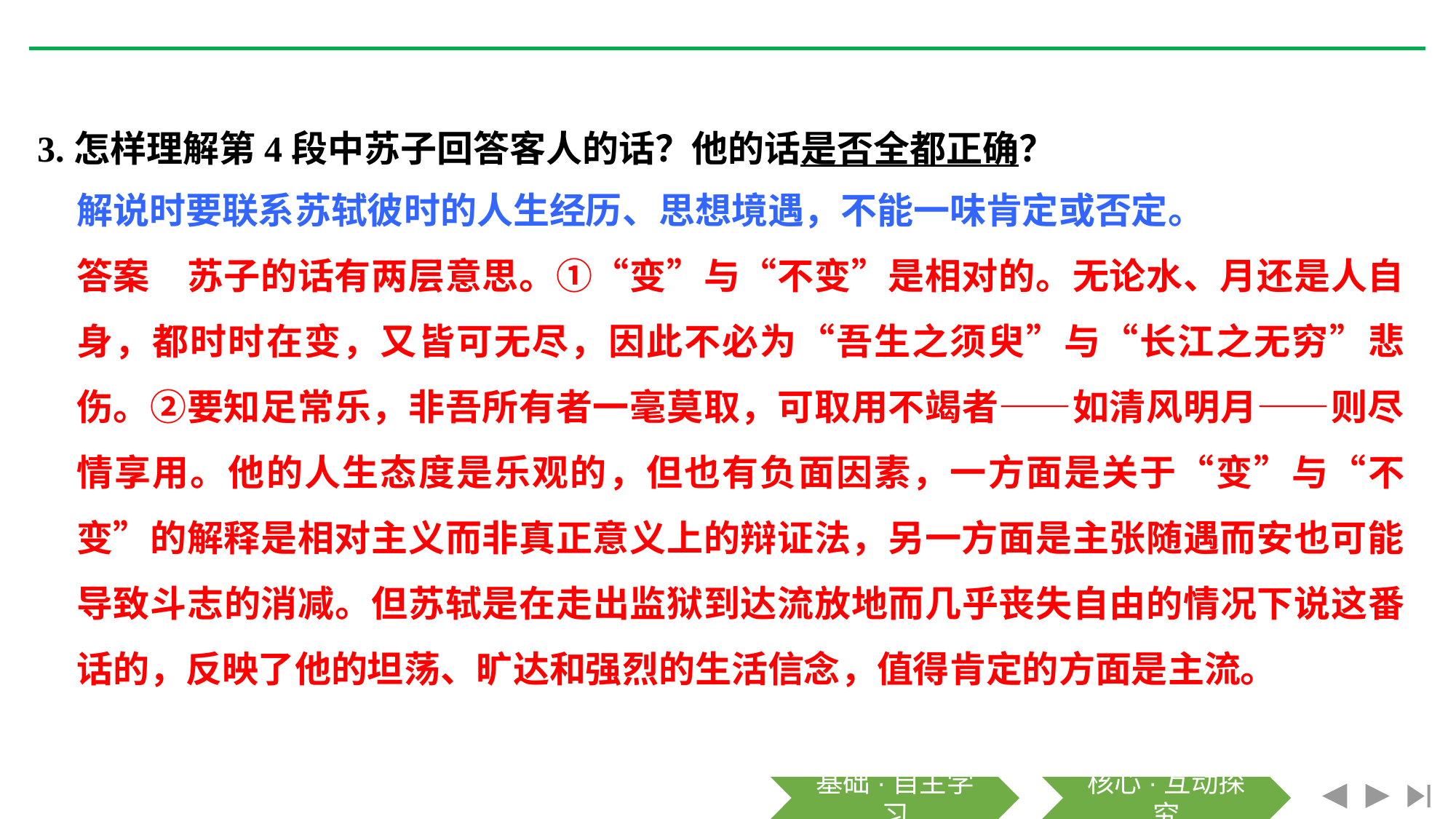

3.怎样理解第4段中苏子回答客人的话？他的话是否全都正确？
解说时要联系苏轼彼时的人生经历、思想境遇，不能一味肯定或否定。
答案　苏子的话有两层意思。①“变”与“不变”是相对的。无论水、月还是人自身，都时时在变，又皆可无尽，因此不必为“吾生之须臾”与“长江之无穷”悲伤。②要知足常乐，非吾所有者一毫莫取，可取用不竭者——如清风明月——则尽情享用。他的人生态度是乐观的，但也有负面因素，一方面是关于“变”与“不变”的解释是相对主义而非真正意义上的辩证法，另一方面是主张随遇而安也可能导致斗志的消减。但苏轼是在走出监狱到达流放地而几乎丧失自由的情况下说这番话的，反映了他的坦荡、旷达和强烈的生活信念，值得肯定的方面是主流。